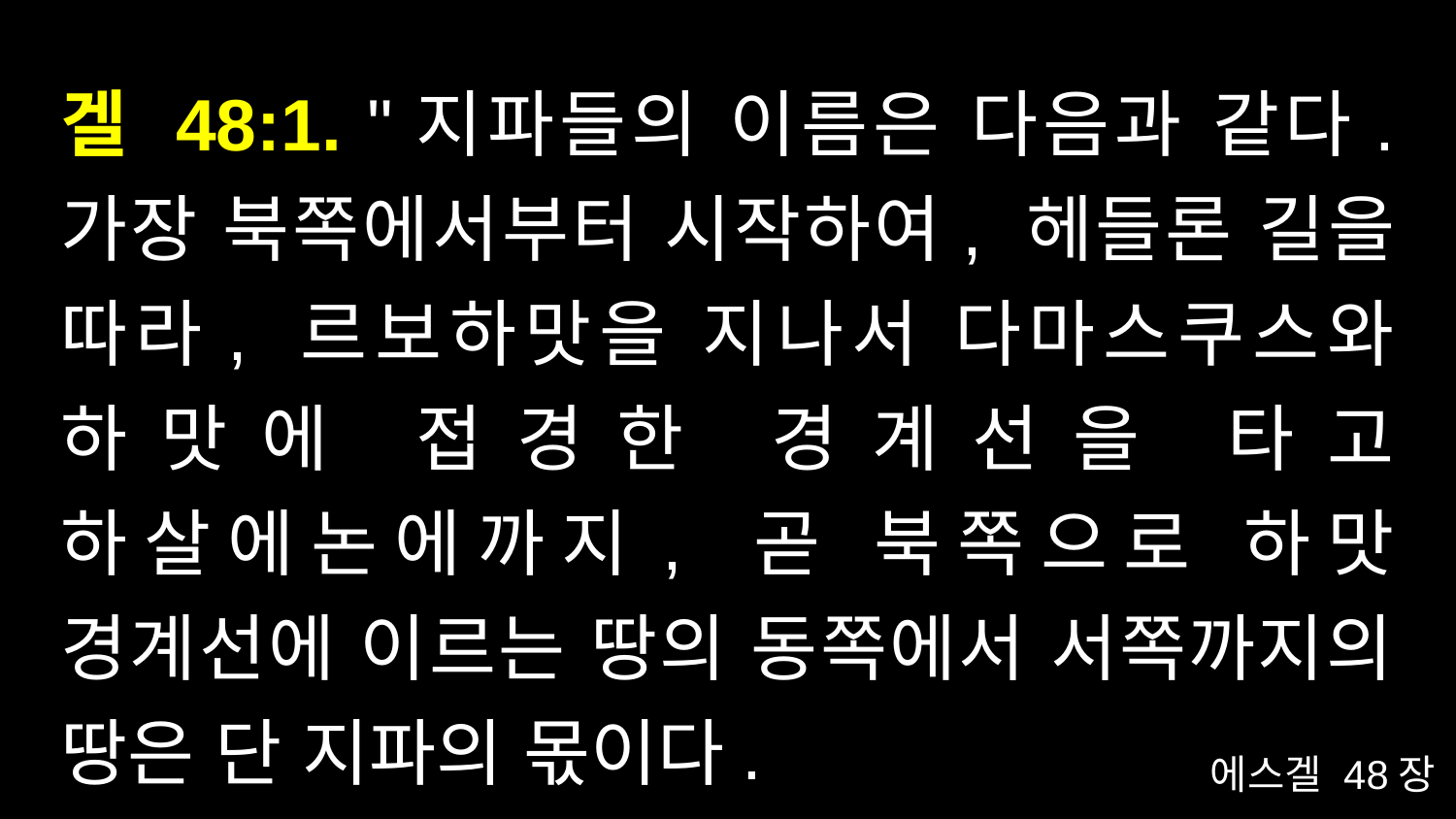

# 겔 48:1. "지파들의 이름은 다음과 같다. 가장 북쪽에서부터 시작하여, 헤들론 길을 따라, 르보하맛을 지나서 다마스쿠스와 하맛에 접경한 경계선을 타고 하살에논에까지, 곧 북쪽으로 하맛 경계선에 이르는 땅의 동쪽에서 서쪽까지의 땅은 단 지파의 몫이다.
에스겔 48장